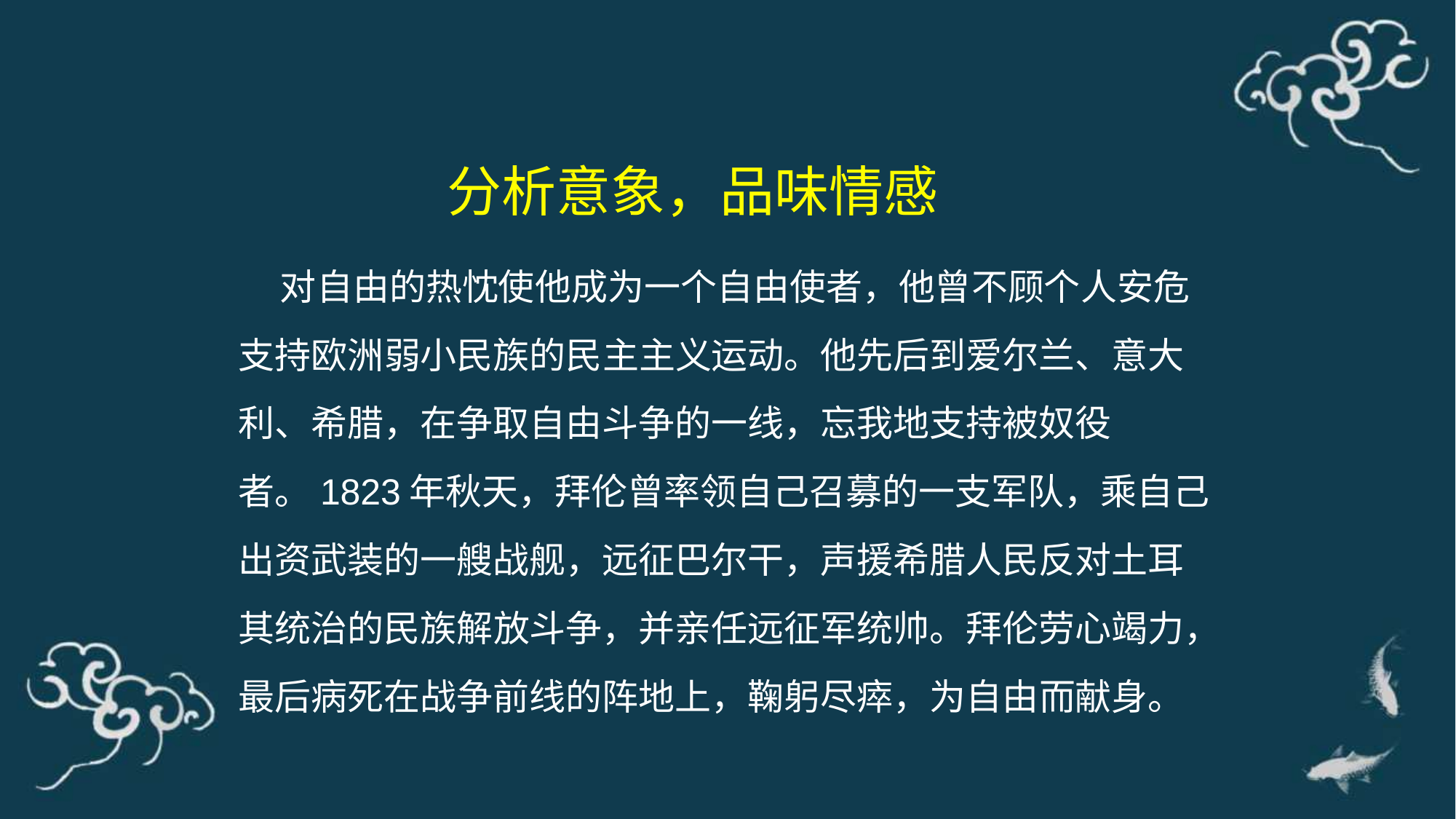

分析意象，品味情感
    对自由的热忱使他成为一个自由使者，他曾不顾个人安危支持欧洲弱小民族的民主主义运动。他先后到爱尔兰、意大利、希腊，在争取自由斗争的一线，忘我地支持被奴役者。1823年秋天，拜伦曾率领自己召募的一支军队，乘自己出资武装的一艘战舰，远征巴尔干，声援希腊人民反对土耳其统治的民族解放斗争，并亲任远征军统帅。拜伦劳心竭力，最后病死在战争前线的阵地上，鞠躬尽瘁，为自由而献身。